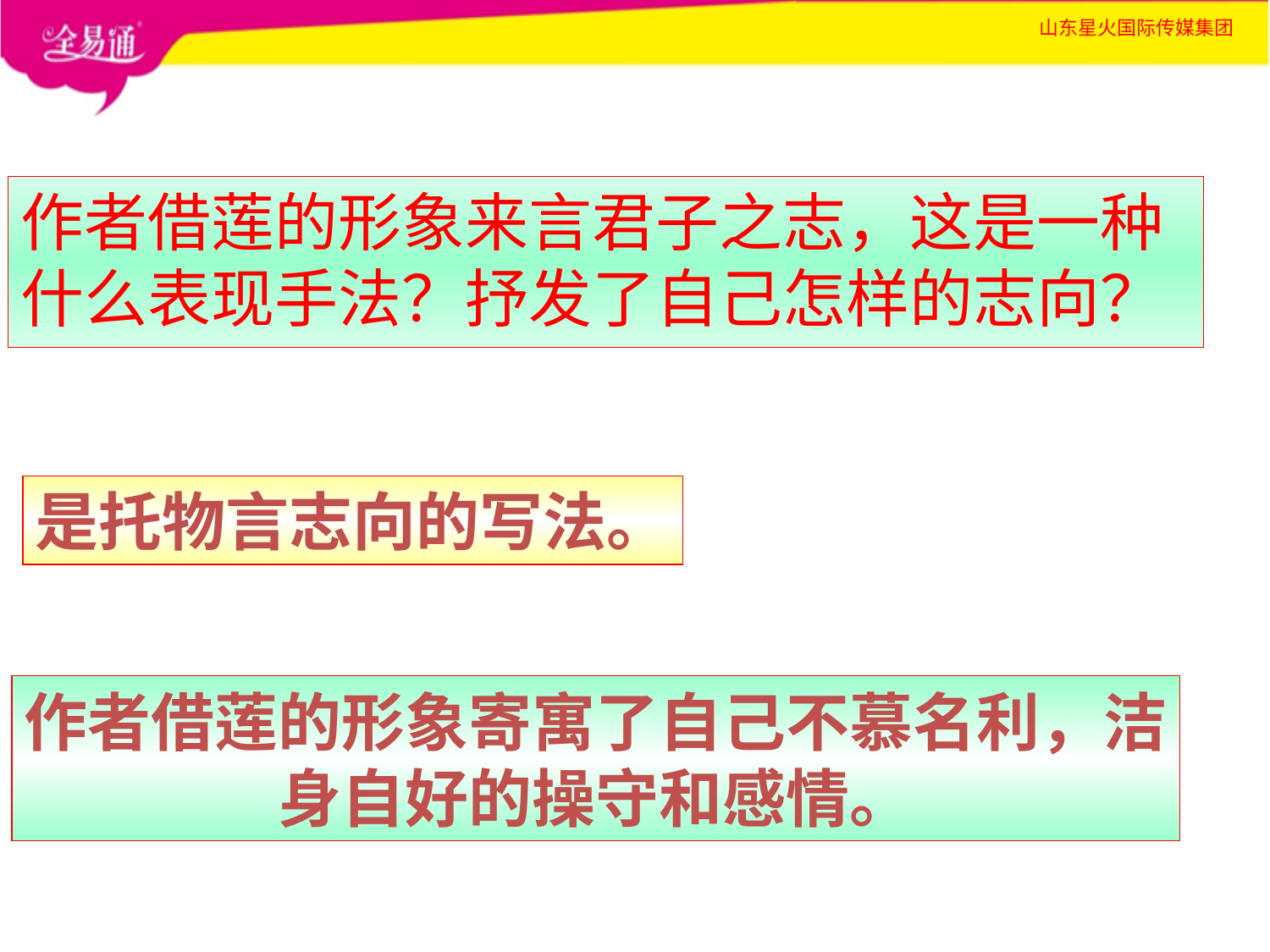

# 作者借莲的形象来言君子之志，这是一种什么表现手法？抒发了自己怎样的志向？

是托物言志向的写法。
作者借莲的形象寄寓了自己不慕名利，洁
身自好的操守和感情。